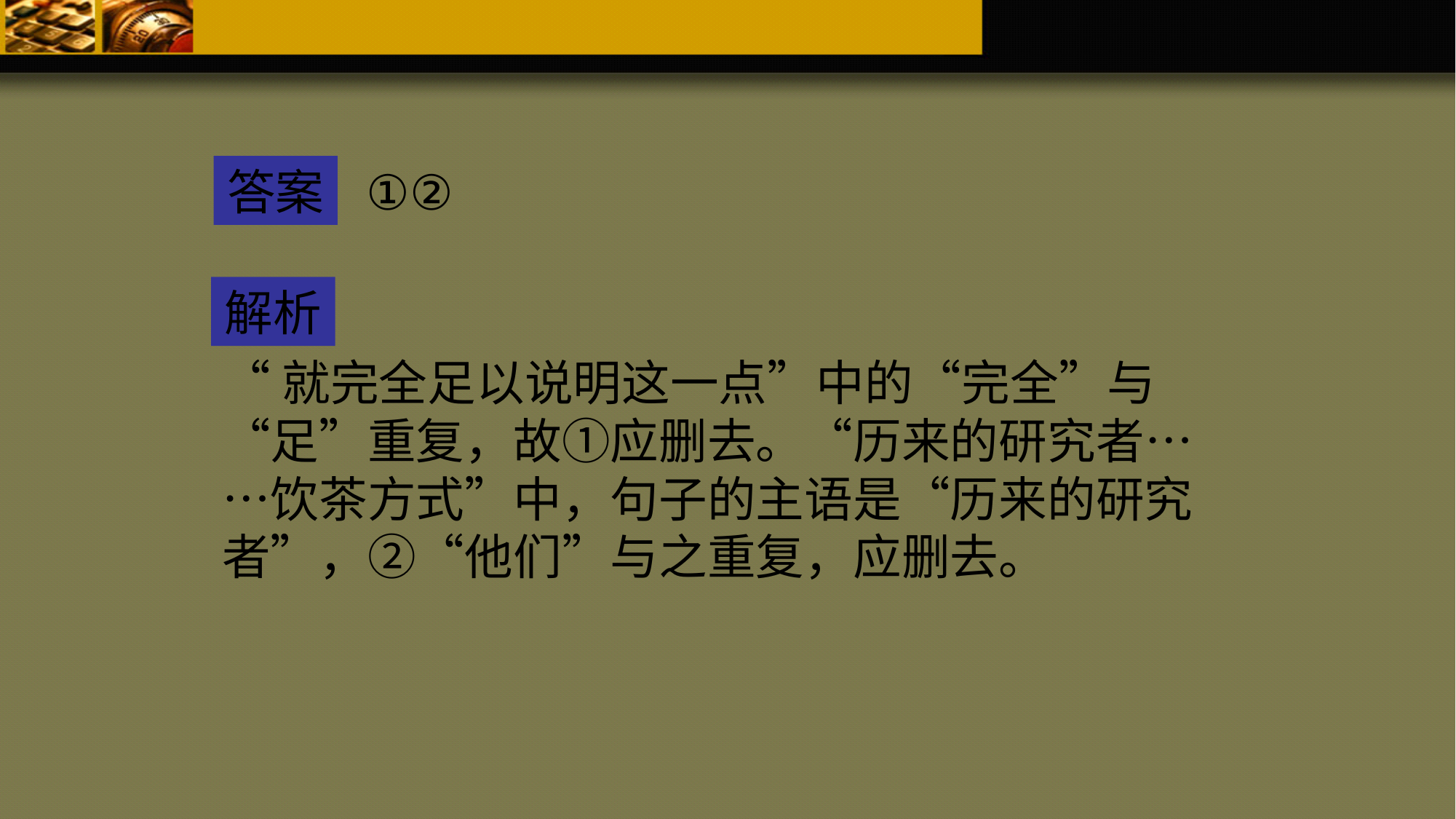

答案
①②
解析
“就完全足以说明这一点”中的“完全”与“足”重复，故①应删去。“历来的研究者……饮茶方式”中，句子的主语是“历来的研究者”，②“他们”与之重复，应删去。